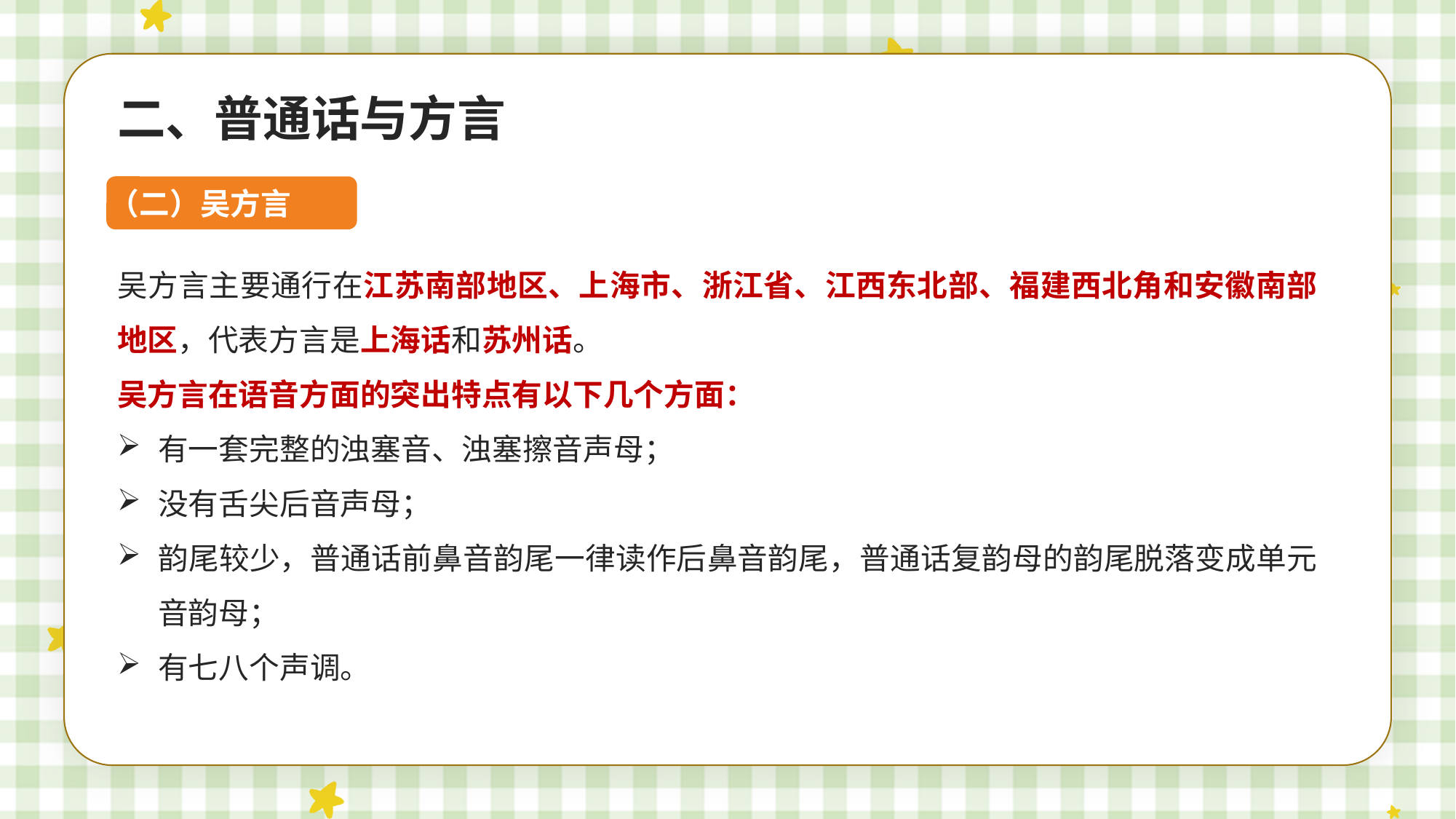

二、普通话与方言
（二）吴方言
吴方言主要通行在江苏南部地区、上海市、浙江省、江西东北部、福建西北角和安徽南部地区，代表方言是上海话和苏州话。
吴方言在语音方面的突出特点有以下几个方面：
有一套完整的浊塞音、浊塞擦音声母；
没有舌尖后音声母；
韵尾较少，普通话前鼻音韵尾一律读作后鼻音韵尾，普通话复韵母的韵尾脱落变成单元音韵母；
有七八个声调。